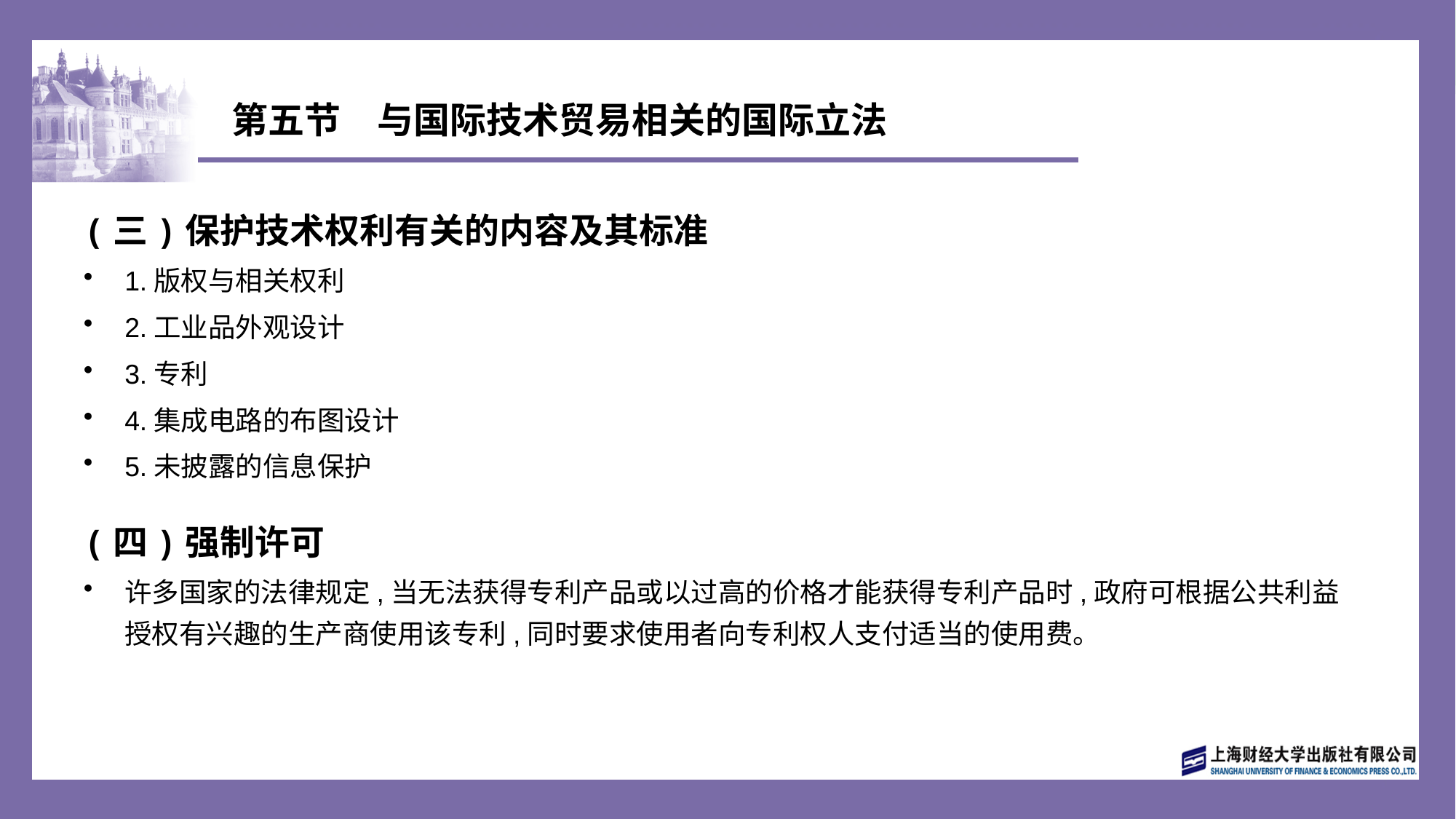

# 第五节　与国际技术贸易相关的国际立法
(三)保护技术权利有关的内容及其标准
1.版权与相关权利
2.工业品外观设计
3.专利
4.集成电路的布图设计
5.未披露的信息保护
(四)强制许可
许多国家的法律规定,当无法获得专利产品或以过高的价格才能获得专利产品时,政府可根据公共利益授权有兴趣的生产商使用该专利,同时要求使用者向专利权人支付适当的使用费。